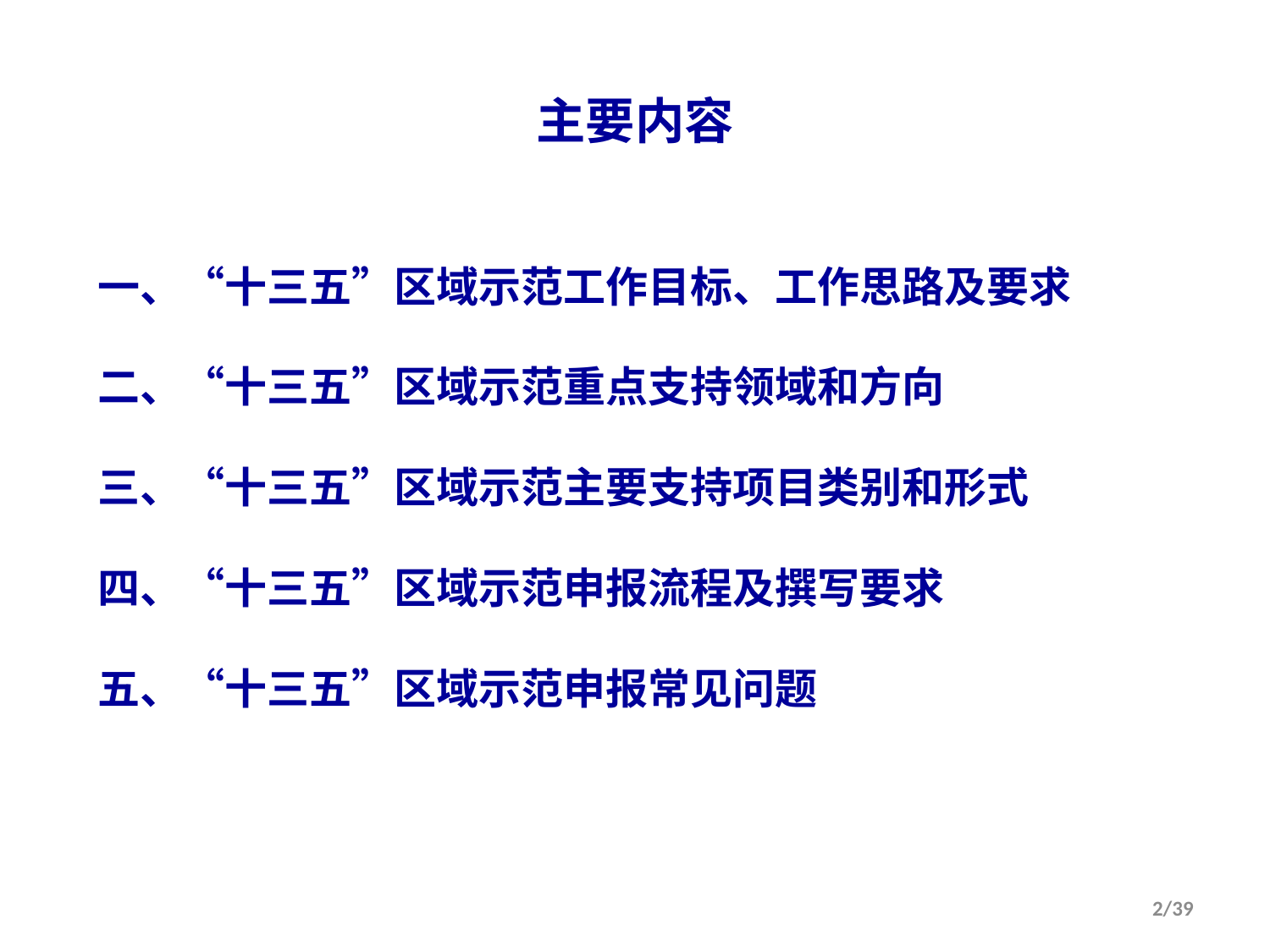

# 主要内容
一、“十三五”区域示范工作目标、工作思路及要求
二、“十三五”区域示范重点支持领域和方向
三、“十三五”区域示范主要支持项目类别和形式
四、“十三五”区域示范申报流程及撰写要求
五、“十三五”区域示范申报常见问题

2/39